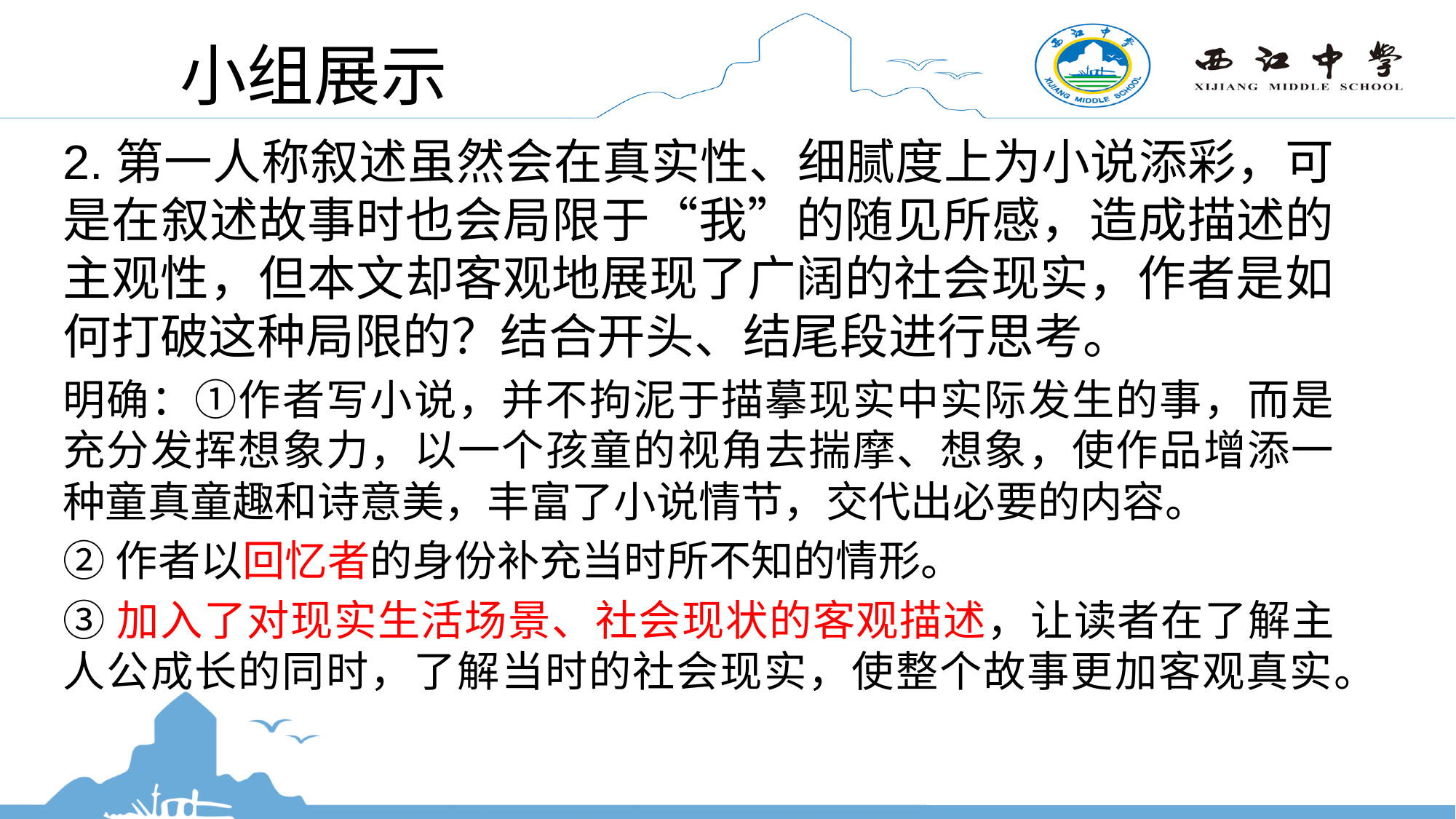

# 小组展示
2.第一人称叙述虽然会在真实性、细腻度上为小说添彩，可是在叙述故事时也会局限于“我”的随见所感，造成描述的主观性，但本文却客观地展现了广阔的社会现实，作者是如何打破这种局限的？结合开头、结尾段进行思考。
明确：①作者写小说，并不拘泥于描摹现实中实际发生的事，而是充分发挥想象力，以一个孩童的视角去揣摩、想象，使作品增添一种童真童趣和诗意美，丰富了小说情节，交代出必要的内容。
②作者以回忆者的身份补充当时所不知的情形。
③加入了对现实生活场景、社会现状的客观描述，让读者在了解主人公成长的同时，了解当时的社会现实，使整个故事更加客观真实。